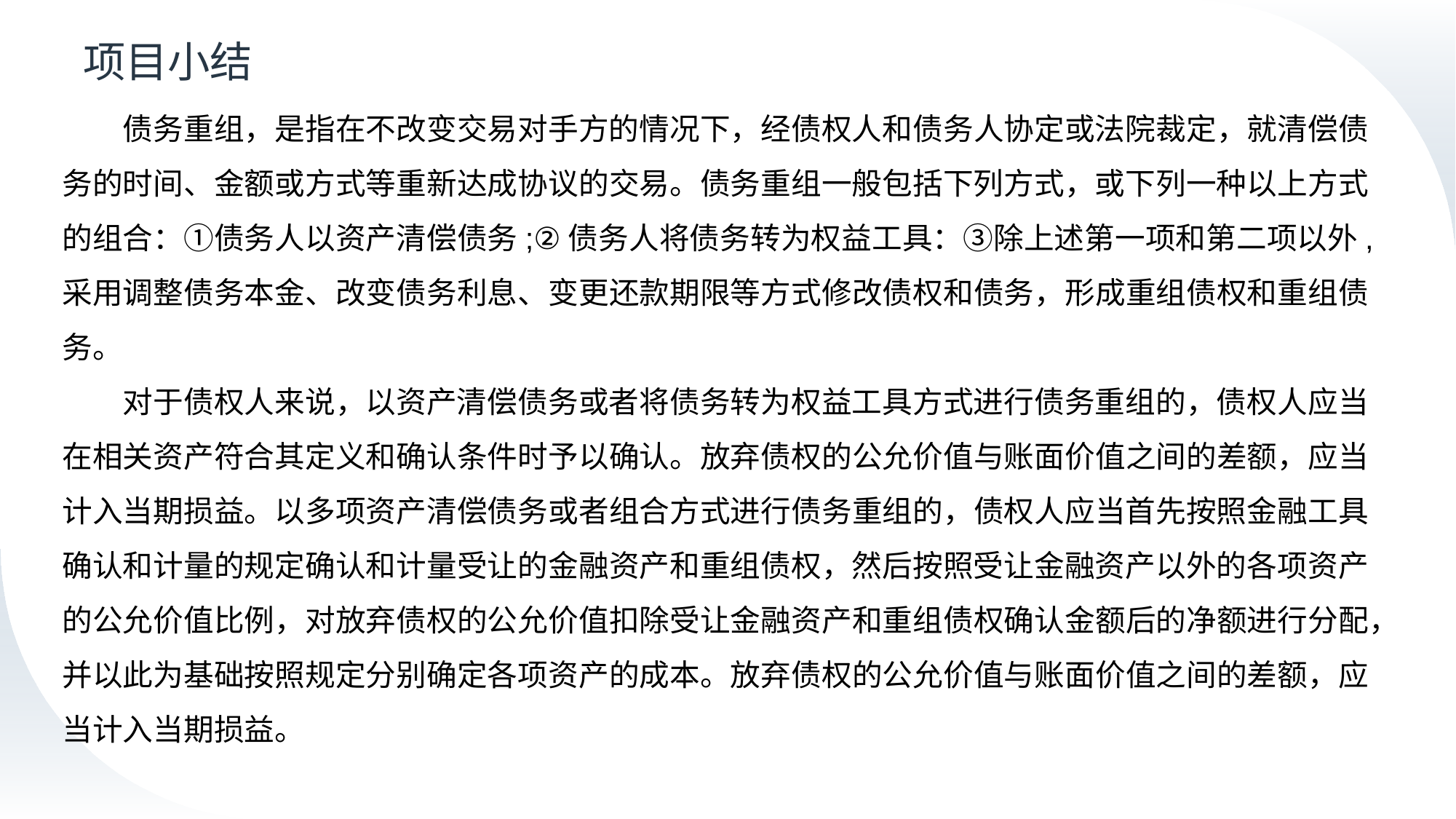

# 项目小结
债务重组，是指在不改变交易对手方的情况下，经债权人和债务人协定或法院裁定，就清偿债务的时间、金额或方式等重新达成协议的交易。债务重组一般包括下列方式，或下列一种以上方式的组合：①债务人以资产清偿债务;②债务人将债务转为权益工具：③除上述第一项和第二项以外,采用调整债务本金、改变债务利息、变更还款期限等方式修改债权和债务，形成重组债权和重组债务。
对于债权人来说，以资产清偿债务或者将债务转为权益工具方式进行债务重组的，债权人应当在相关资产符合其定义和确认条件时予以确认。放弃债权的公允价值与账面价值之间的差额，应当计入当期损益。以多项资产清偿债务或者组合方式进行债务重组的，债权人应当首先按照金融工具确认和计量的规定确认和计量受让的金融资产和重组债权，然后按照受让金融资产以外的各项资产的公允价值比例，对放弃债权的公允价值扣除受让金融资产和重组债权确认金额后的净额进行分配，并以此为基础按照规定分别确定各项资产的成本。放弃债权的公允价值与账面价值之间的差额，应当计入当期损益。